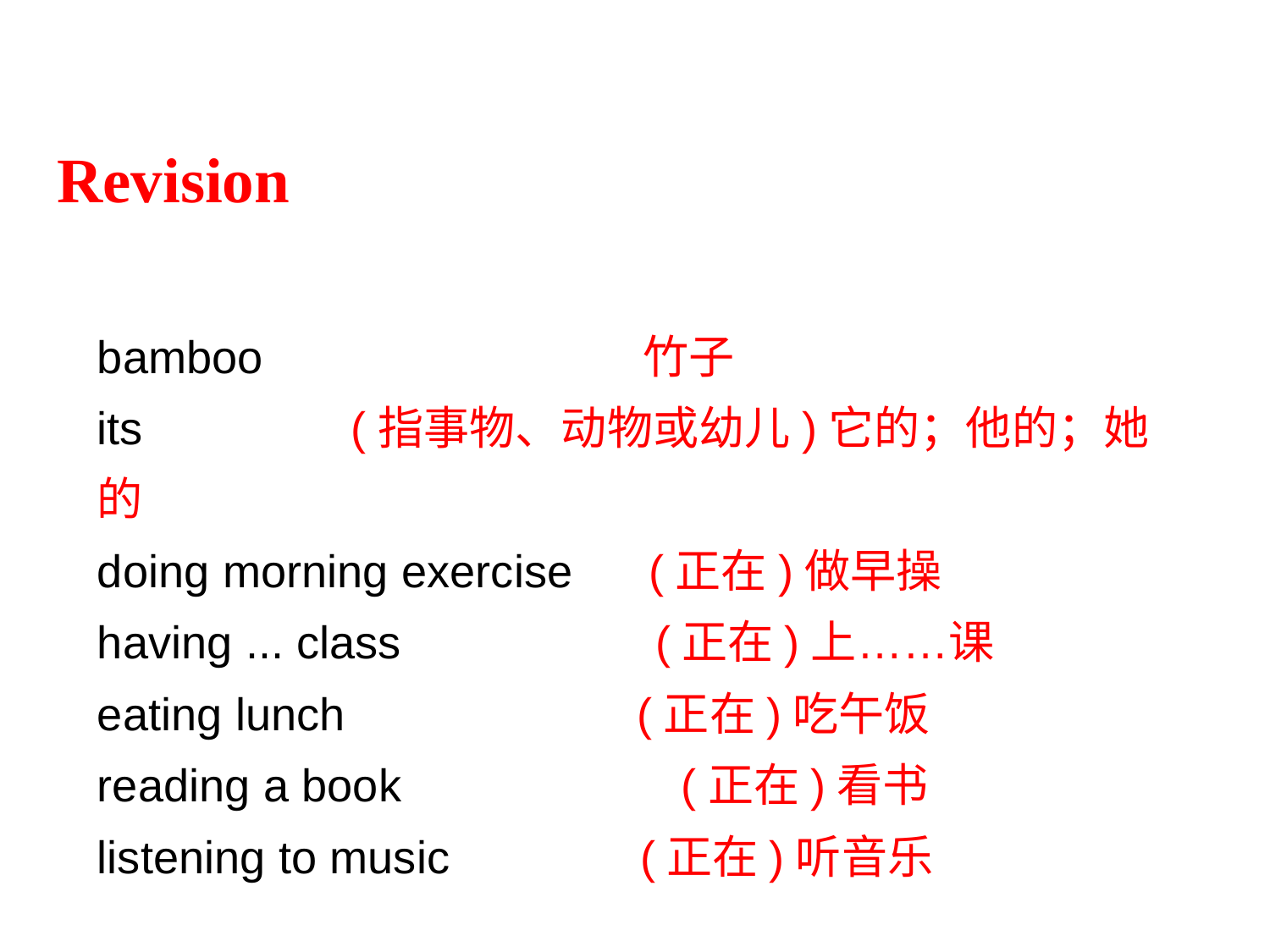

Revision
bamboo                             竹子
its 		(指事物、动物或幼儿)它的；他的；她的
doing morning exercise      (正在)做早操
having ... class                    (正在)上……课
eating lunch                       (正在)吃午饭
reading a book            	      (正在)看书
listening to music               (正在)听音乐